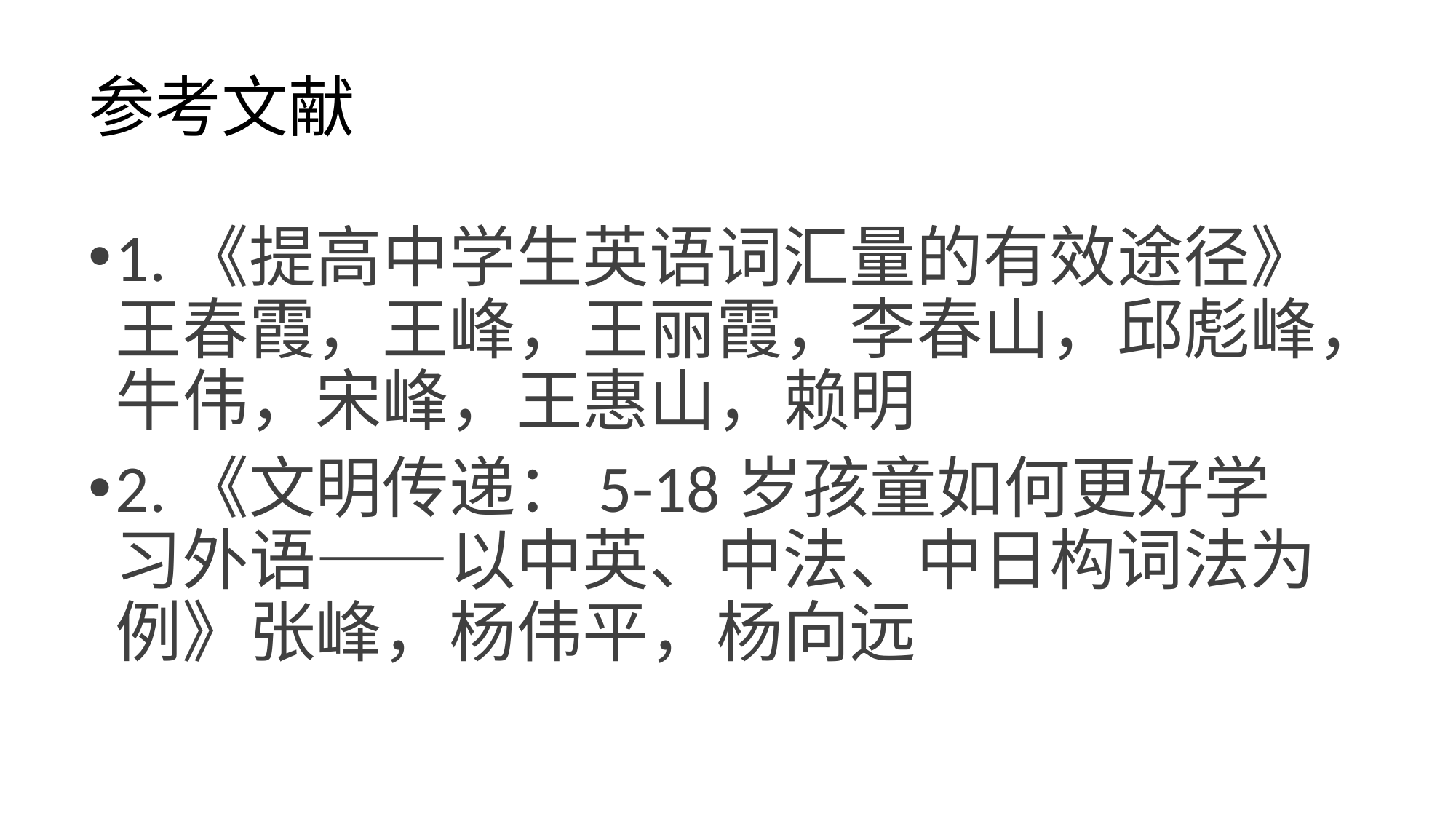

# 参考文献
1.《提高中学生英语词汇量的有效途径》王春霞，王峰，王丽霞，李春山，邱彪峰，牛伟，宋峰，王惠山，赖明
2.《文明传递：5-18岁孩童如何更好学习外语——以中英、中法、中日构词法为例》张峰，杨伟平，杨向远